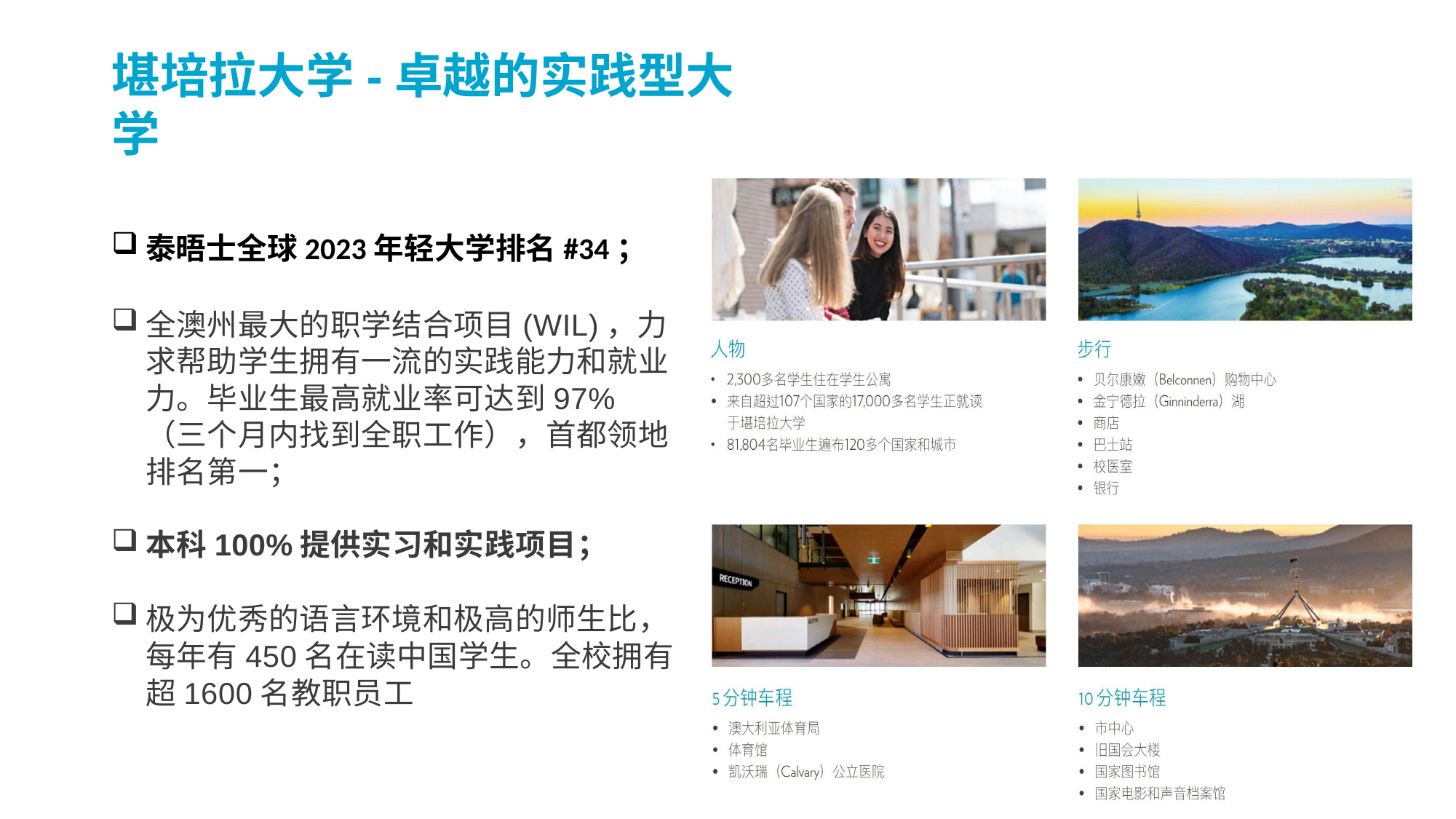

# 堪培拉大学-卓越的实践型大学

泰晤士全球2023年轻大学排名#34；

全澳州最大的职学结合项目(WIL)，力求帮助学生拥有一流的实践能力和就业力。毕业生最高就业率可达到97% （三个月内找到全职工作），首都领地排名第一；

本科100%提供实习和实践项目；

极为优秀的语言环境和极高的师生比，每年有450名在读中国学生。全校拥有超1600名教职员工